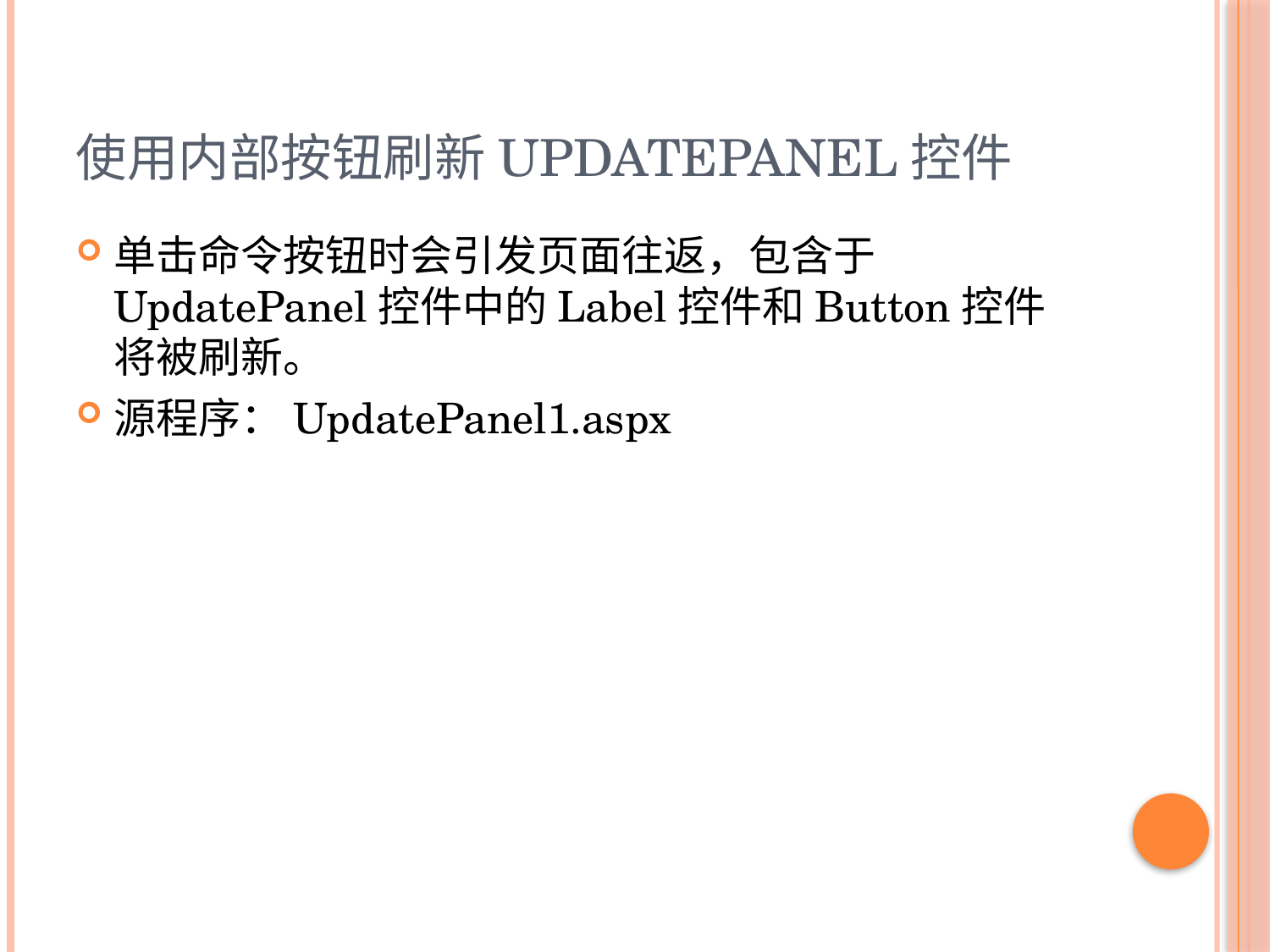

# 使用内部按钮刷新UpdatePanel控件
单击命令按钮时会引发页面往返，包含于UpdatePanel控件中的Label控件和Button控件将被刷新。
源程序：UpdatePanel1.aspx
19